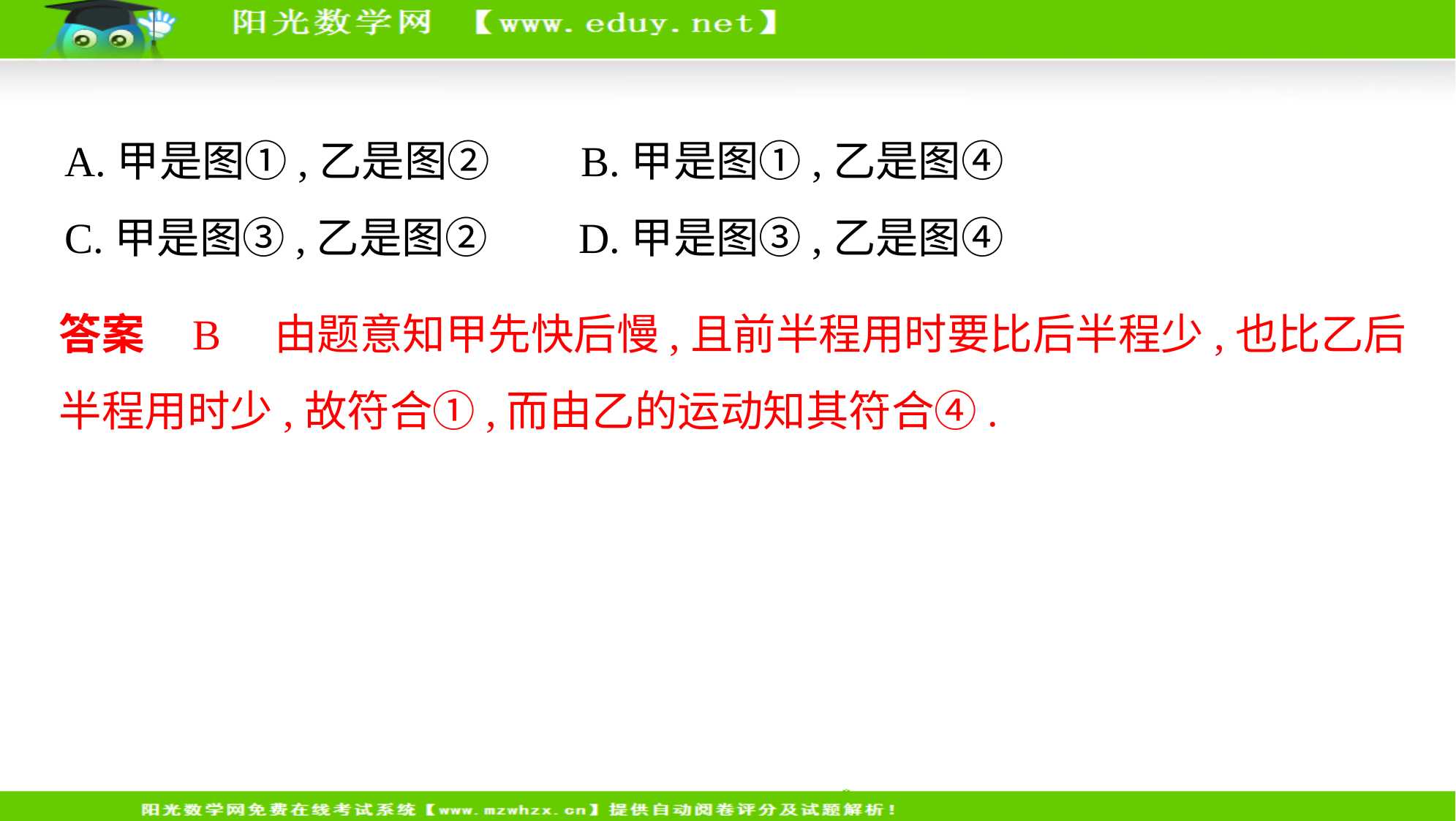

A.甲是图①,乙是图②　    B.甲是图①,乙是图④
C.甲是图③,乙是图②　    D.甲是图③,乙是图④
答案    B　由题意知甲先快后慢,且前半程用时要比后半程少,也比乙后
半程用时少,故符合①,而由乙的运动知其符合④.